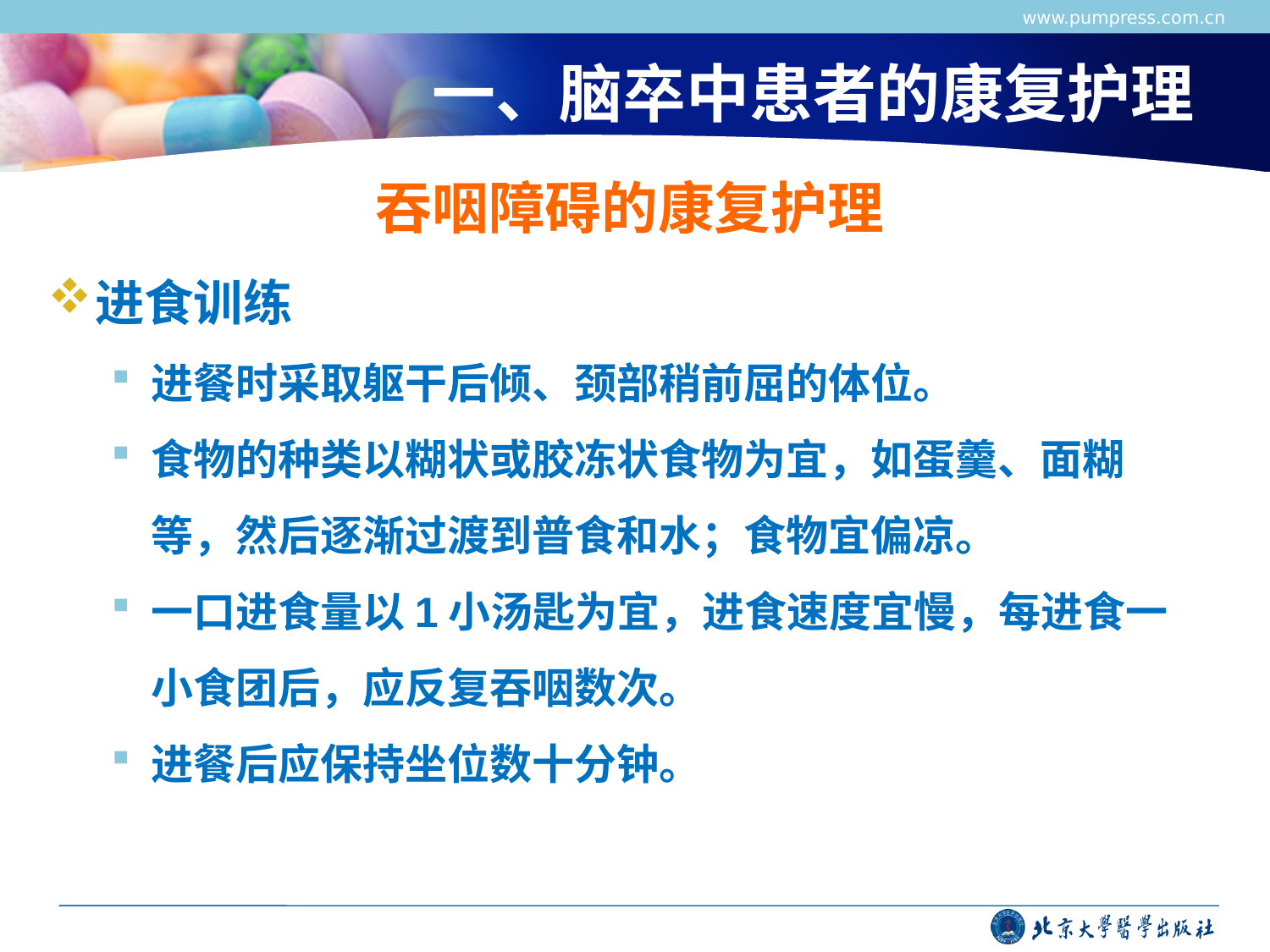

www.pumpress.com.cn
# 一、脑卒中患者的康复护理
吞咽障碍的康复护理
进食训练
进餐时采取躯干后倾、颈部稍前屈的体位。
食物的种类以糊状或胶冻状食物为宜，如蛋羹、面糊等，然后逐渐过渡到普食和水；食物宜偏凉。
一口进食量以1小汤匙为宜，进食速度宜慢，每进食一小食团后，应反复吞咽数次。
进餐后应保持坐位数十分钟。